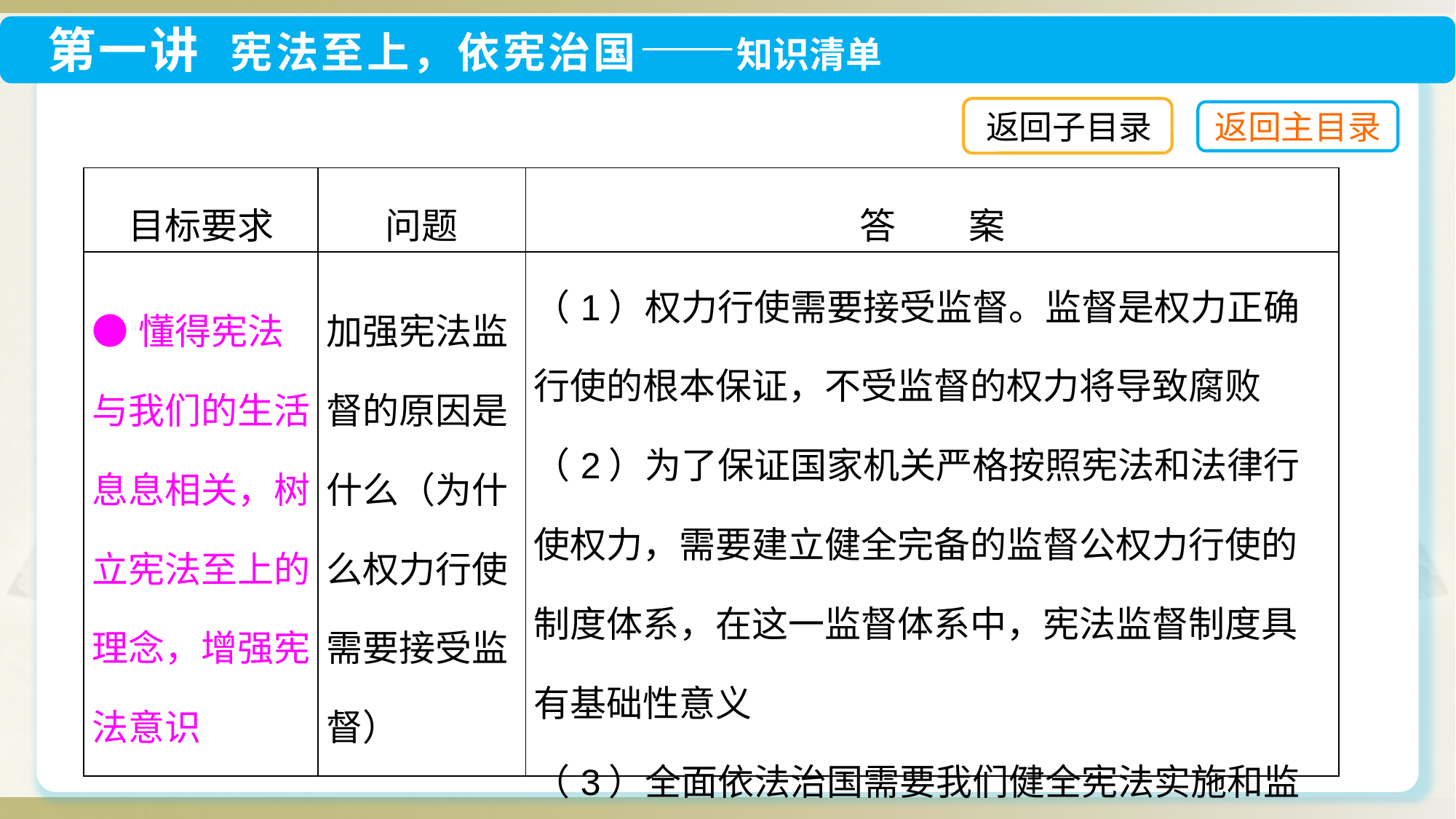

返回子目录
| 目标要求 | 问题 | 答　　案 |
| --- | --- | --- |
| ●懂得宪法与我们的生活息息相关，树立宪法至上的理念，增强宪法意识 | 加强宪法监督的原因是什么（为什么权力行使需要接受监督） | （1）权力行使需要接受监督。监督是权力正确行使的根本保证，不受监督的权力将导致腐败 （2）为了保证国家机关严格按照宪法和法律行使权力，需要建立健全完备的监督公权力行使的制度体系，在这一监督体系中，宪法监督制度具有基础性意义 （3）全面依法治国需要我们健全宪法实施和监督制度，不断加强宪法监督工作 |